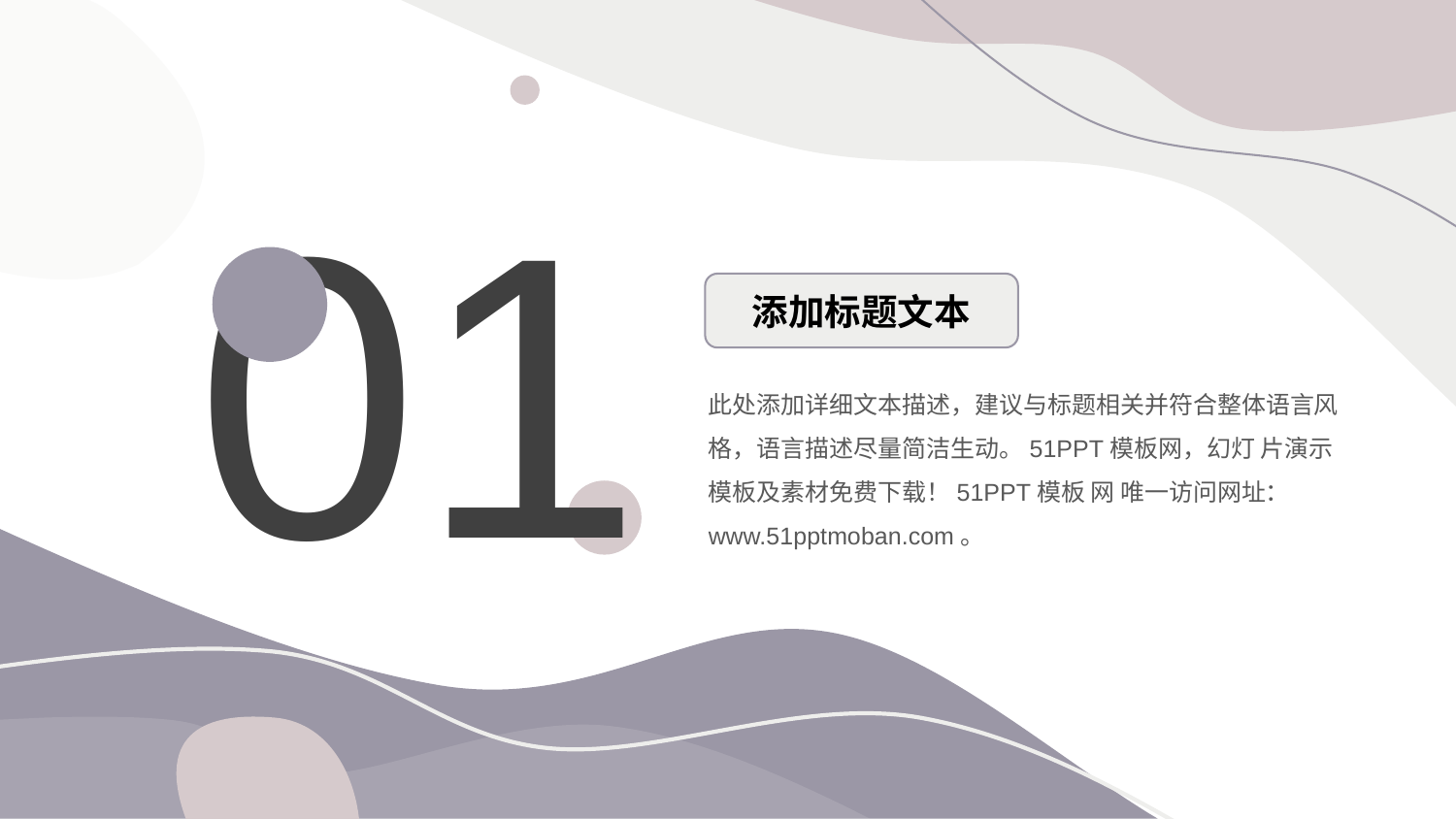

01

添加标题文本
此处添加详细文本描述，建议与标题相关并符合整体语言风格，语言描述尽量简洁生动。51PPT模板网，幻灯 片演示模板及素材免费下载！51PPT模板 网 唯一访问网址：www.51pptmoban.com。